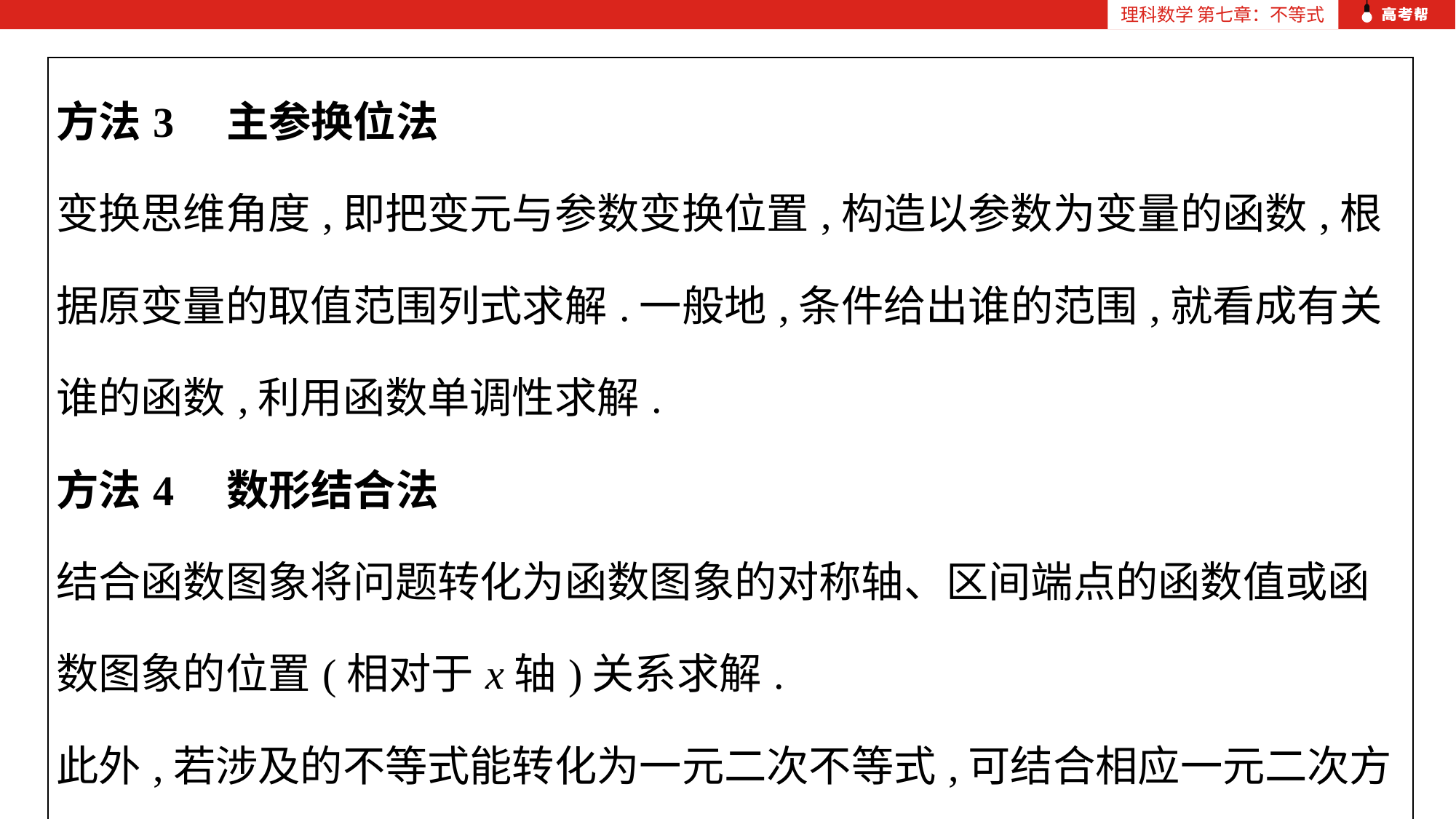

| 方法3　主参换位法 变换思维角度,即把变元与参数变换位置,构造以参数为变量的函数,根据原变量的取值范围列式求解.一般地,条件给出谁的范围,就看成有关谁的函数,利用函数单调性求解. 方法4　数形结合法 结合函数图象将问题转化为函数图象的对称轴、区间端点的函数值或函数图象的位置(相对于x轴)关系求解. 此外,若涉及的不等式能转化为一元二次不等式,可结合相应一元二次方程根的分布解决问题. |
| --- |